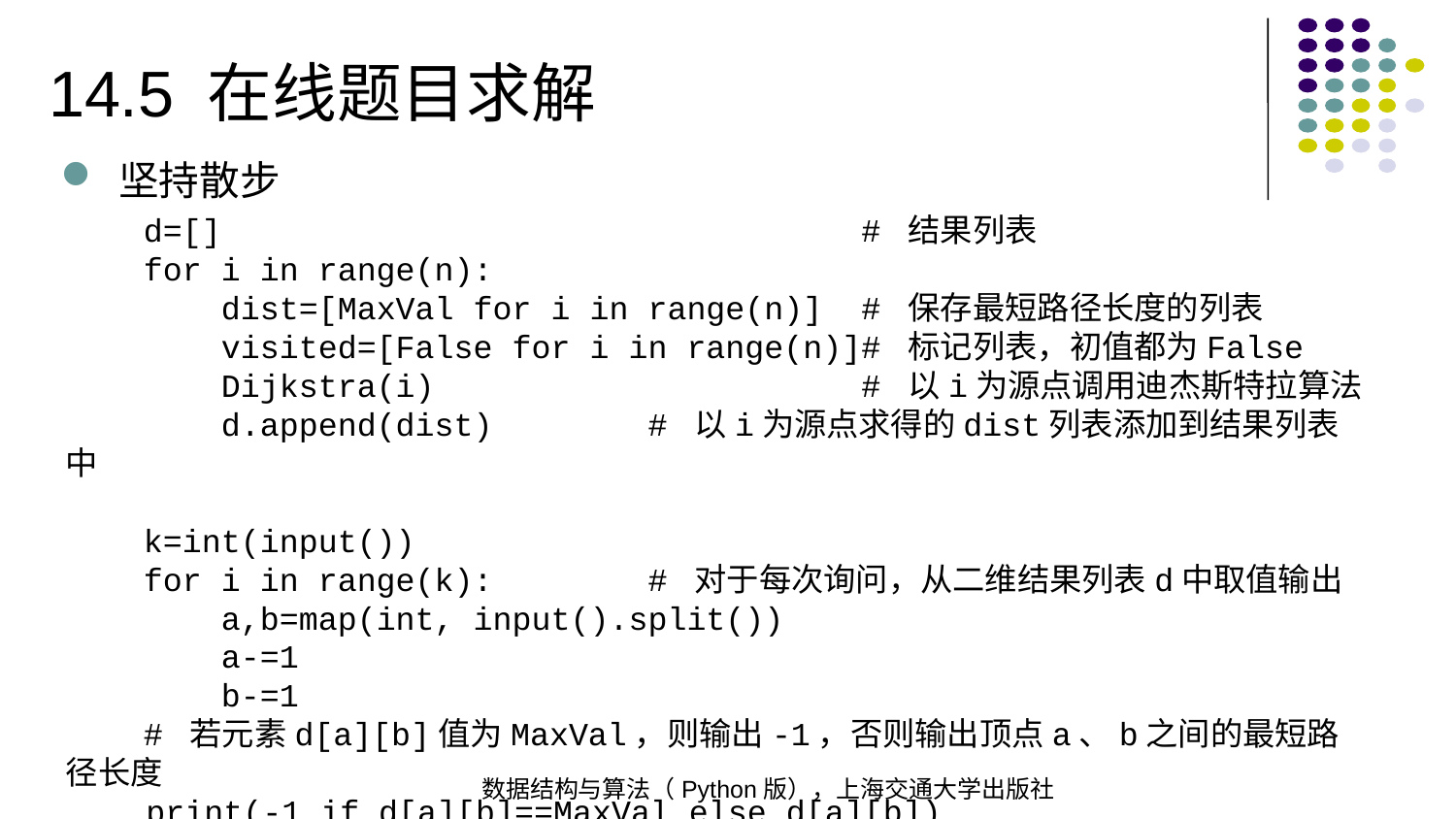

14.5 在线题目求解
坚持散步
    d=[]                                 # 结果列表
    for i in range(n):
        dist=[MaxVal for i in range(n)]  # 保存最短路径长度的列表
        visited=[False for i in range(n)]# 标记列表，初值都为False
        Dijkstra(i)                      # 以i为源点调用迪杰斯特拉算法
        d.append(dist)        # 以i为源点求得的dist列表添加到结果列表中

    k=int(input())
    for i in range(k):        # 对于每次询问，从二维结果列表d中取值输出
        a,b=map(int, input().split())
        a-=1
        b-=1
    # 若元素d[a][b]值为MaxVal，则输出-1，否则输出顶点a、b之间的最短路径长度
          print(-1 if d[a][b]==MaxVal else d[a][b])